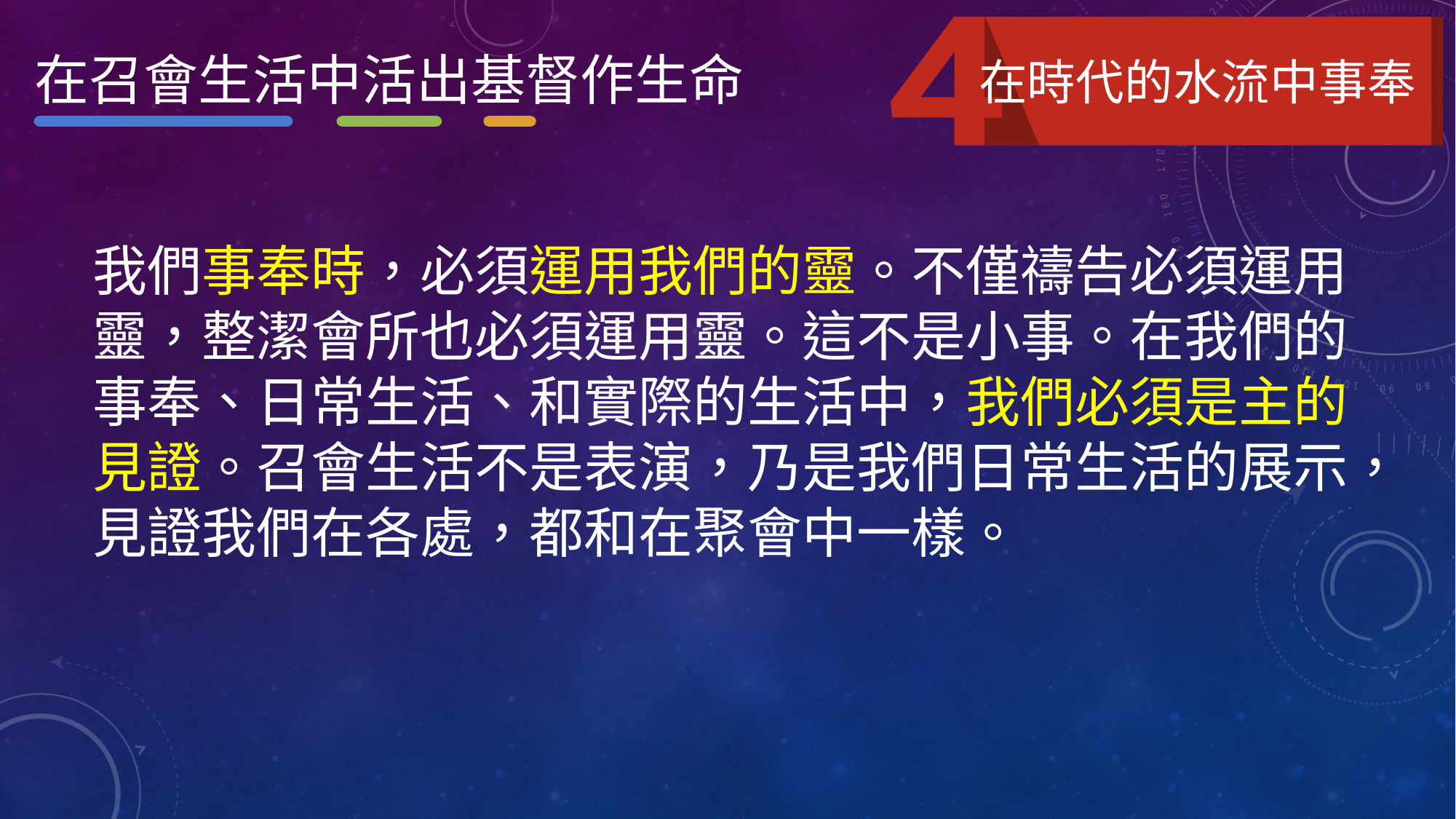

在召會生活中活出基督作生命
在時代的水流中事奉

# 我們事奉時，必須運用我們的靈。不僅禱告必須運用靈，整潔會所也必須運用靈。這不是小事。在我們的事奉、日常生活、和實際的生活中，我們必須是主的見證。召會生活不是表演，乃是我們日常生活的展示，見證我們在各處，都和在聚會中一樣。